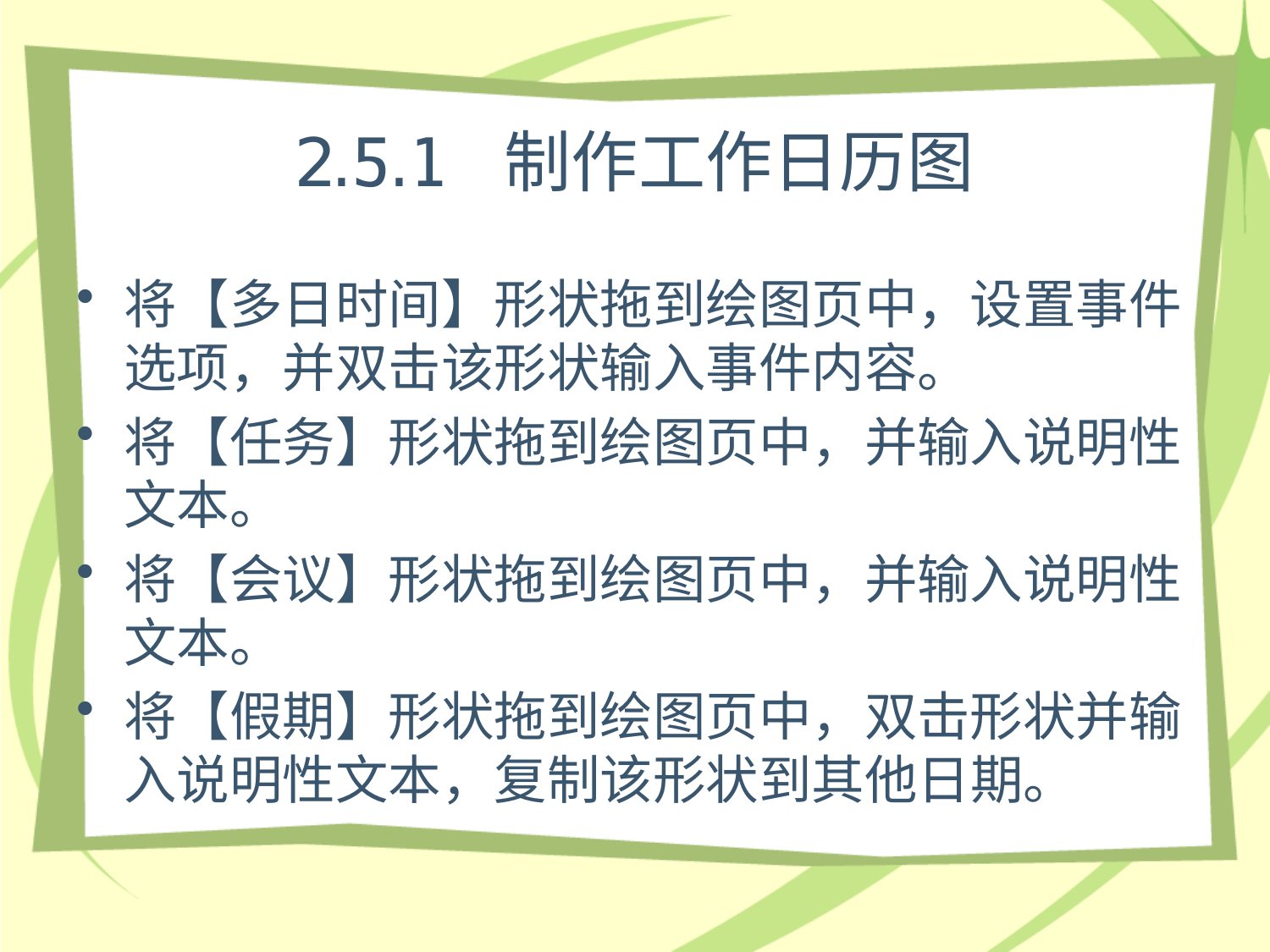

# 2.5.1  制作工作日历图
将【多日时间】形状拖到绘图页中，设置事件选项，并双击该形状输入事件内容。
将【任务】形状拖到绘图页中，并输入说明性文本。
将【会议】形状拖到绘图页中，并输入说明性文本。
将【假期】形状拖到绘图页中，双击形状并输入说明性文本，复制该形状到其他日期。